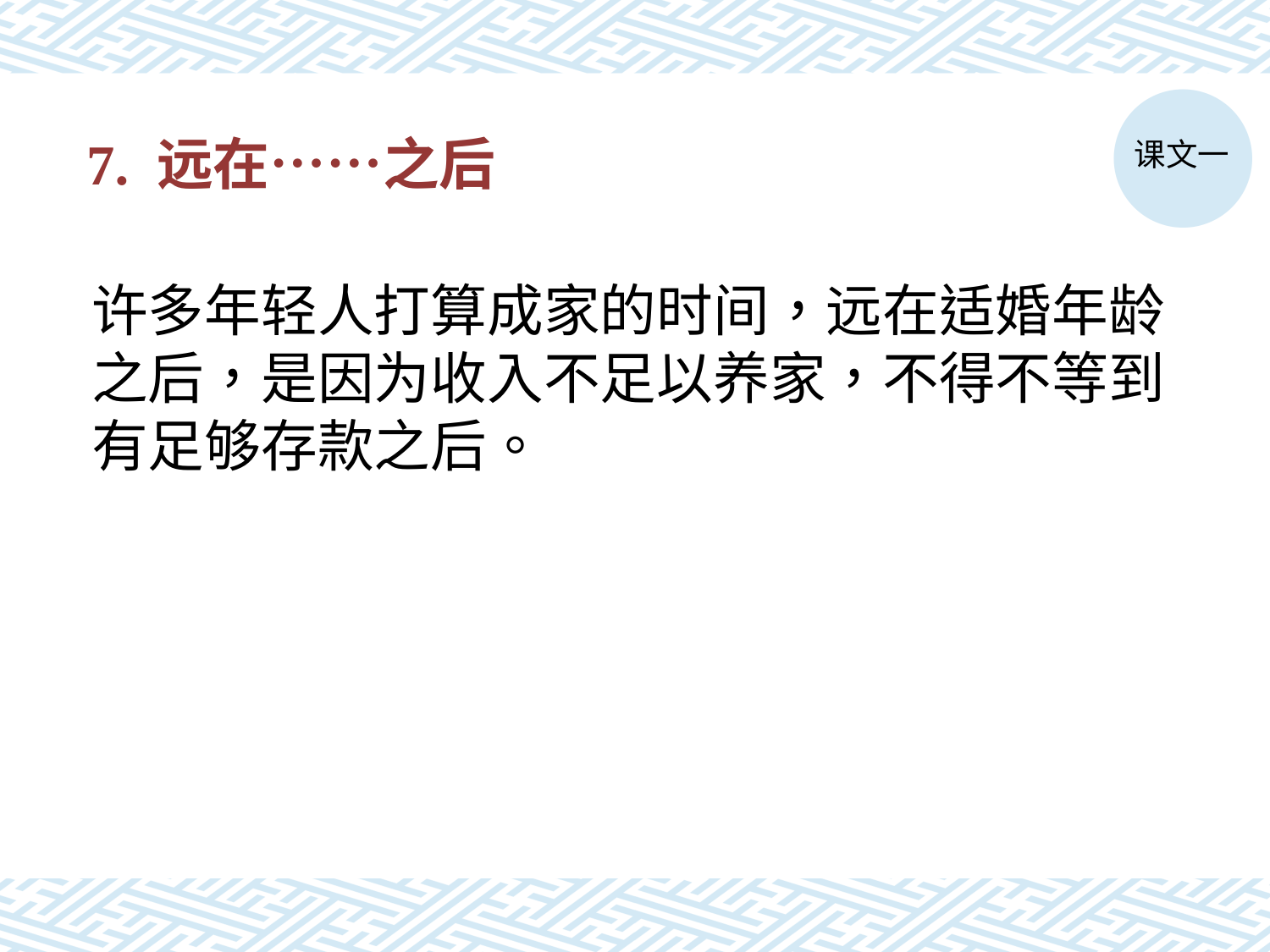

课文一
# 7. 远在……之后
许多年轻人打算成家的时间，远在适婚年龄之后，是因为收入不足以养家，不得不等到有足够存款之后。